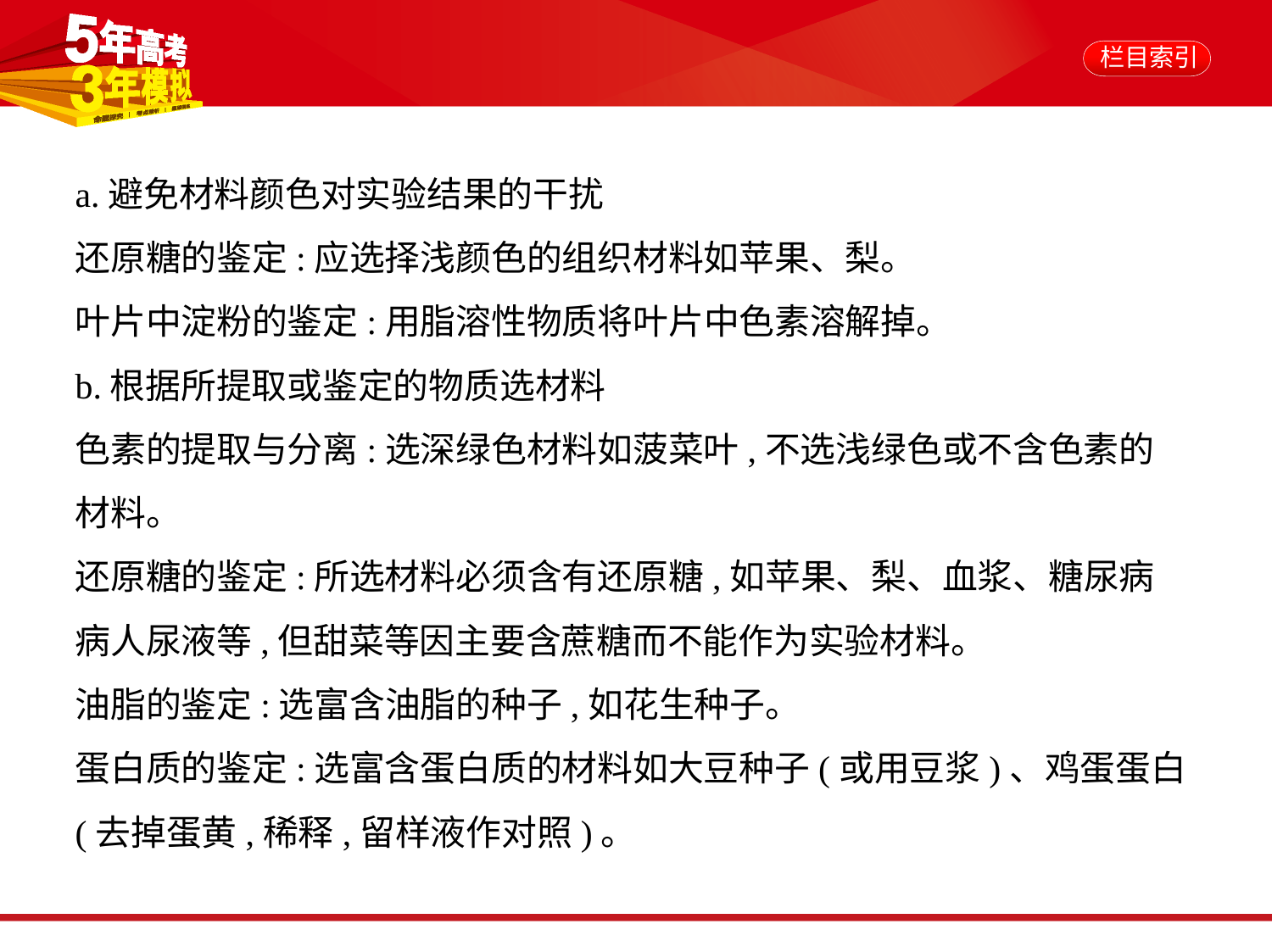

a.避免材料颜色对实验结果的干扰
还原糖的鉴定:应选择浅颜色的组织材料如苹果、梨。
叶片中淀粉的鉴定:用脂溶性物质将叶片中色素溶解掉。
b.根据所提取或鉴定的物质选材料
色素的提取与分离:选深绿色材料如菠菜叶,不选浅绿色或不含色素的
材料。
还原糖的鉴定:所选材料必须含有还原糖,如苹果、梨、血浆、糖尿病
病人尿液等,但甜菜等因主要含蔗糖而不能作为实验材料。
油脂的鉴定:选富含油脂的种子,如花生种子。
蛋白质的鉴定:选富含蛋白质的材料如大豆种子(或用豆浆)、鸡蛋蛋白
(去掉蛋黄,稀释,留样液作对照)。